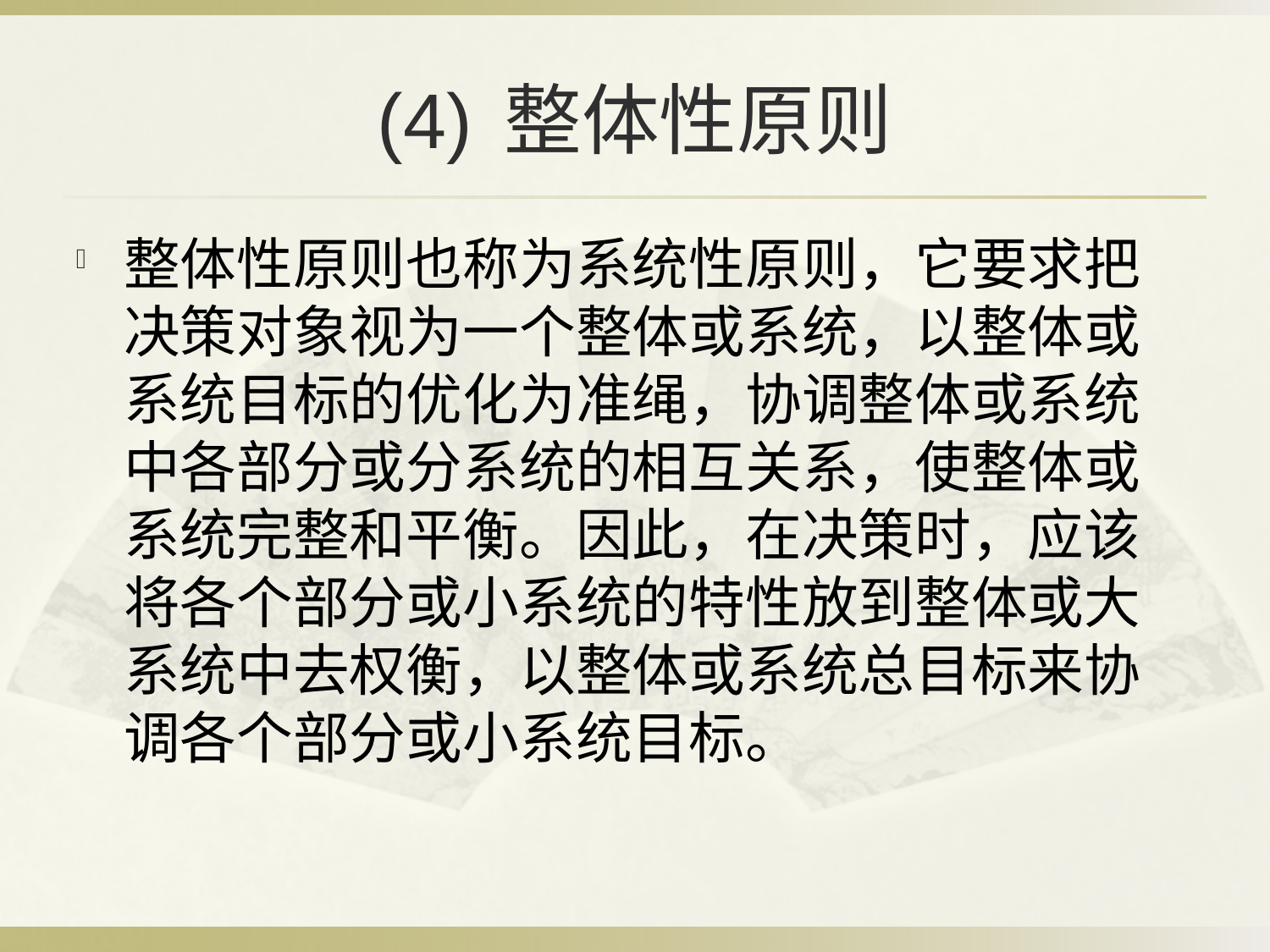

# (4)	整体性原则
整体性原则也称为系统性原则，它要求把决策对象视为一个整体或系统，以整体或系统目标的优化为准绳，协调整体或系统中各部分或分系统的相互关系，使整体或系统完整和平衡。因此，在决策时，应该将各个部分或小系统的特性放到整体或大系统中去权衡，以整体或系统总目标来协调各个部分或小系统目标。